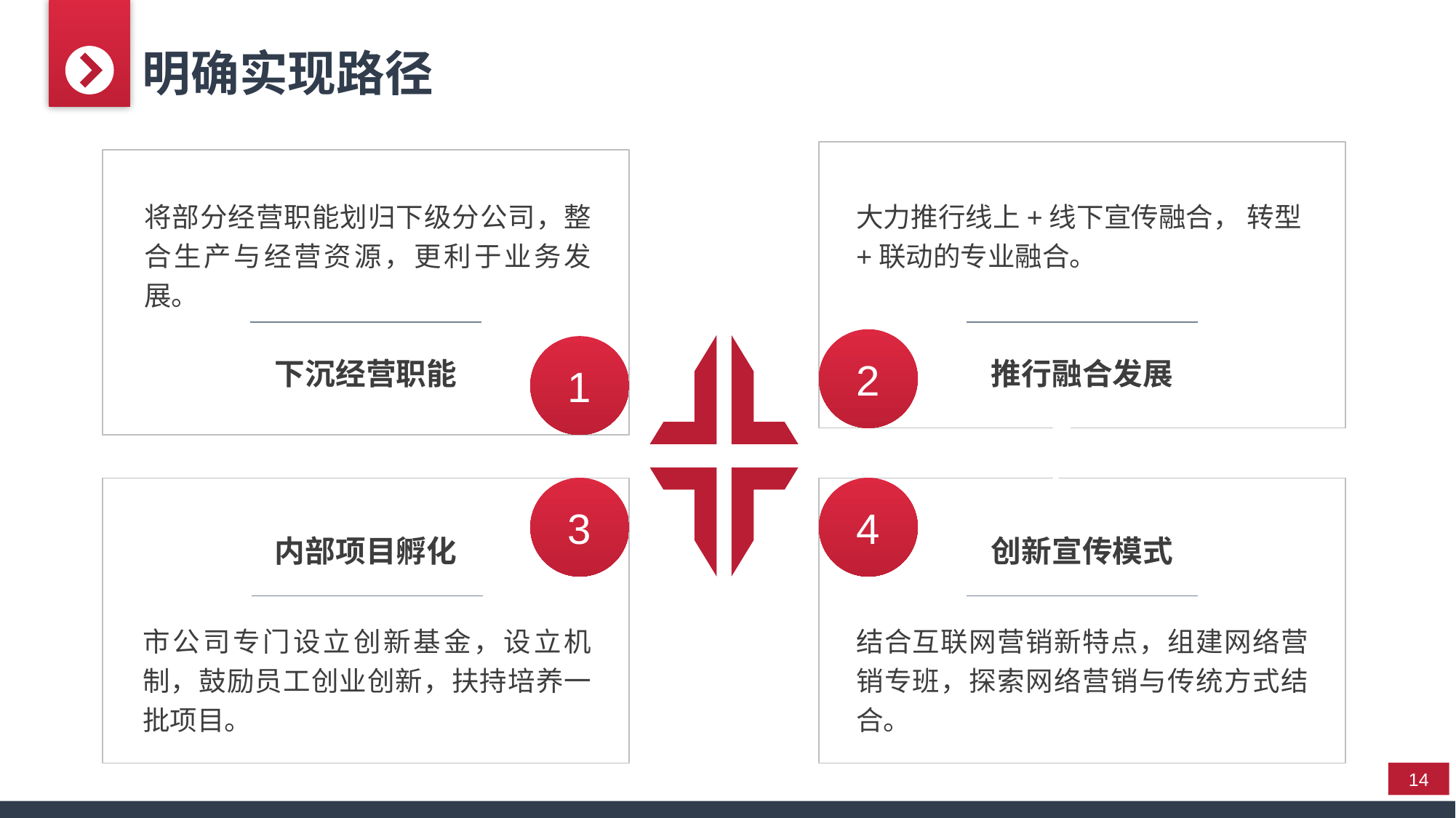

明确实现路径

将部分经营职能划归下级分公司，整合生产与经营资源，更利于业务发展。
大力推行线上+线下宣传融合， 转型+联动的专业融合。
2

1
下沉经营职能
推行融合发展

3
4

内部项目孵化
创新宣传模式
市公司专门设立创新基金，设立机制，鼓励员工创业创新，扶持培养一批项目。
结合互联网营销新特点，组建网络营销专班，探索网络营销与传统方式结合。